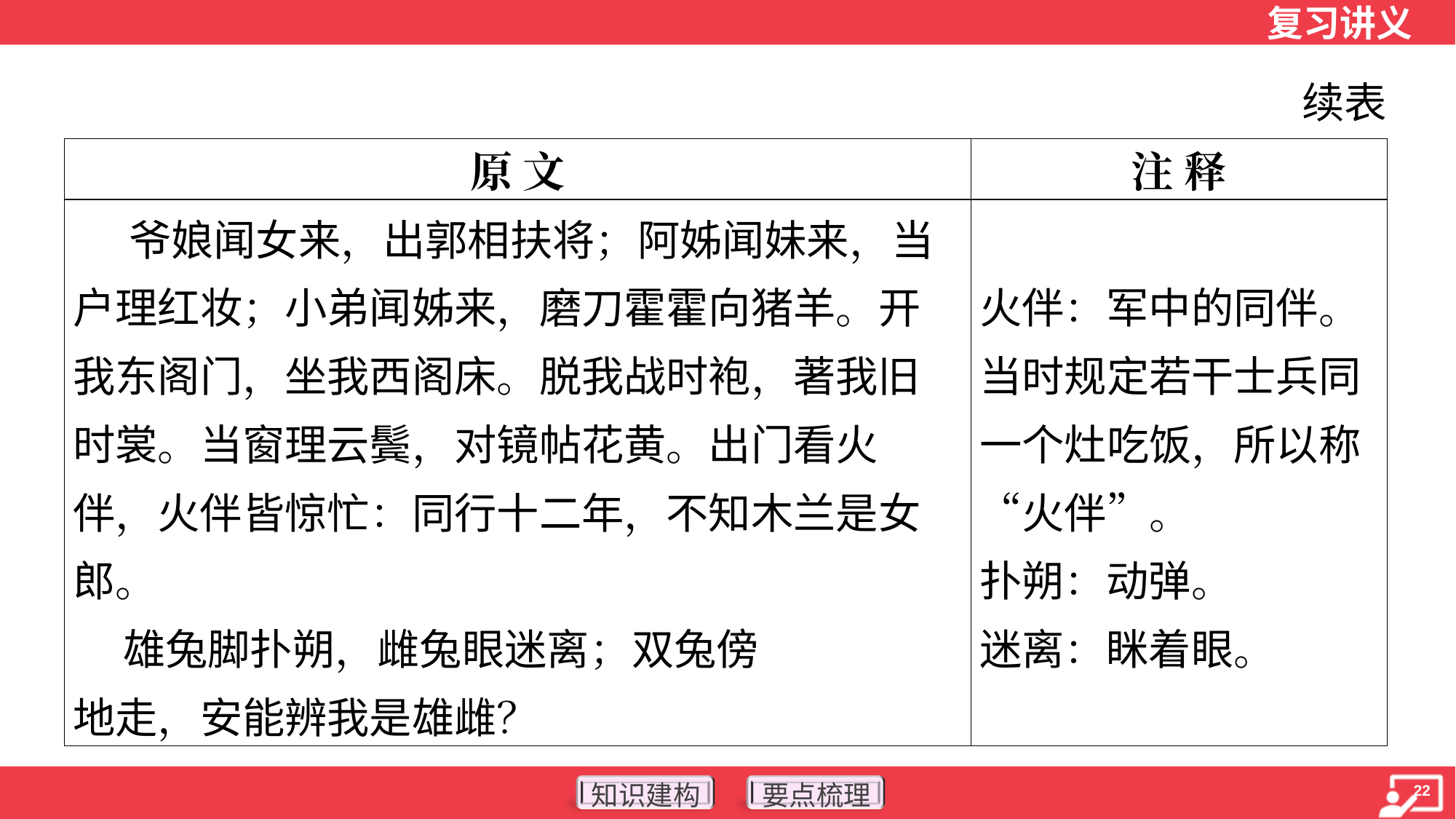

续表
| 原 文 | 注 释 |
| --- | --- |
| 爷娘闻女来，出郭相扶将；阿姊闻妹来，当户理红妆；小弟闻姊来，磨刀霍霍向猪羊。开我东阁门，坐我西阁床。脱我战时袍，著我旧时裳。当窗理云鬓，对镜帖花黄。出门看火伴，火伴皆惊忙：同行十二年，不知木兰是女郎。 雄兔脚扑朔，雌兔眼迷离；双兔傍 地走，安能辨我是雄雌？ | 火伴：军中的同伴。当时规定若干士兵同一个灶吃饭，所以称“火伴”。 扑朔：动弹。 迷离：眯着眼。 |